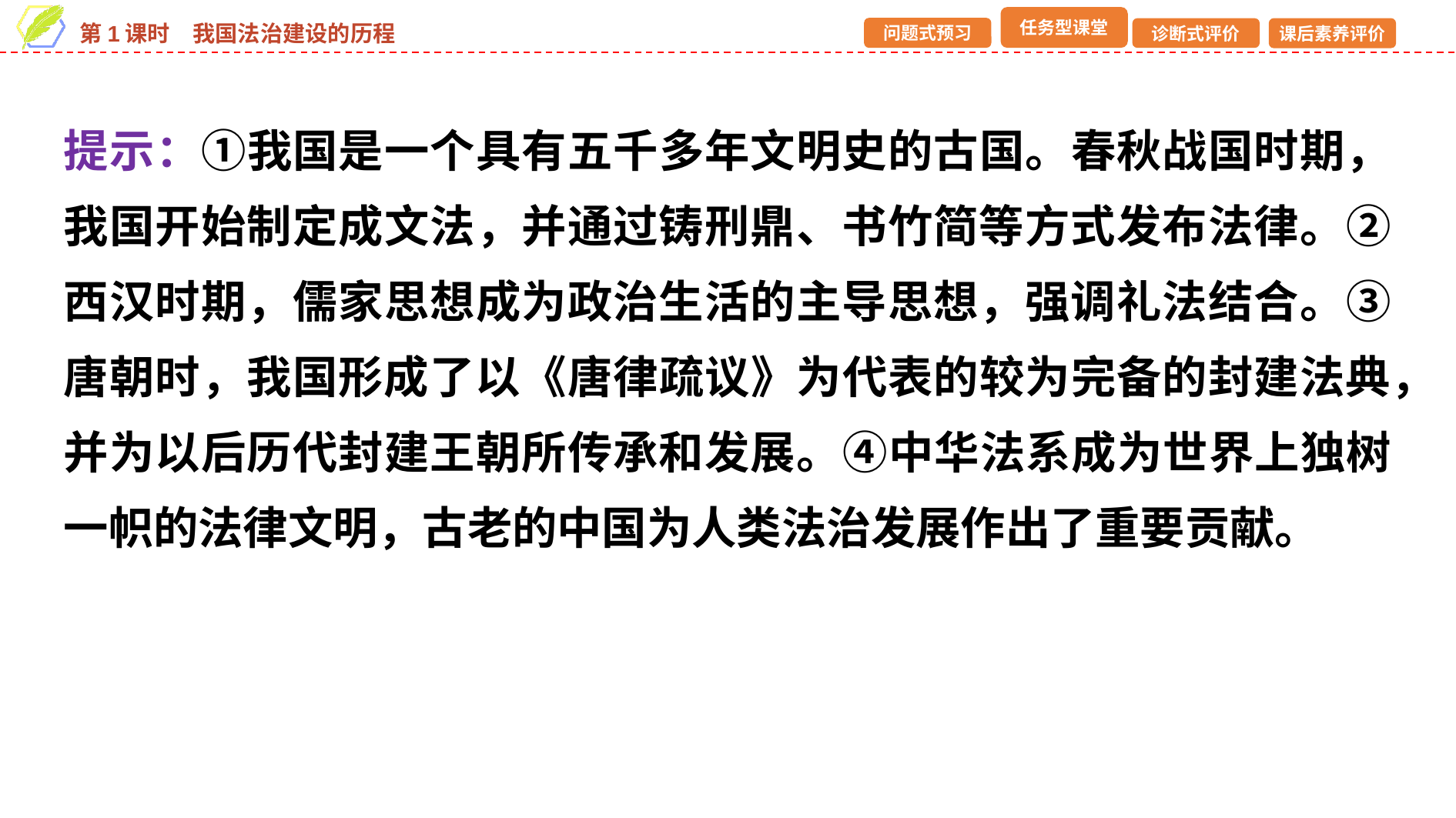

提示：①我国是一个具有五千多年文明史的古国。春秋战国时期，我国开始制定成文法，并通过铸刑鼎、书竹简等方式发布法律。②西汉时期，儒家思想成为政治生活的主导思想，强调礼法结合。③唐朝时，我国形成了以《唐律疏议》为代表的较为完备的封建法典，并为以后历代封建王朝所传承和发展。④中华法系成为世界上独树一帜的法律文明，古老的中国为人类法治发展作出了重要贡献。